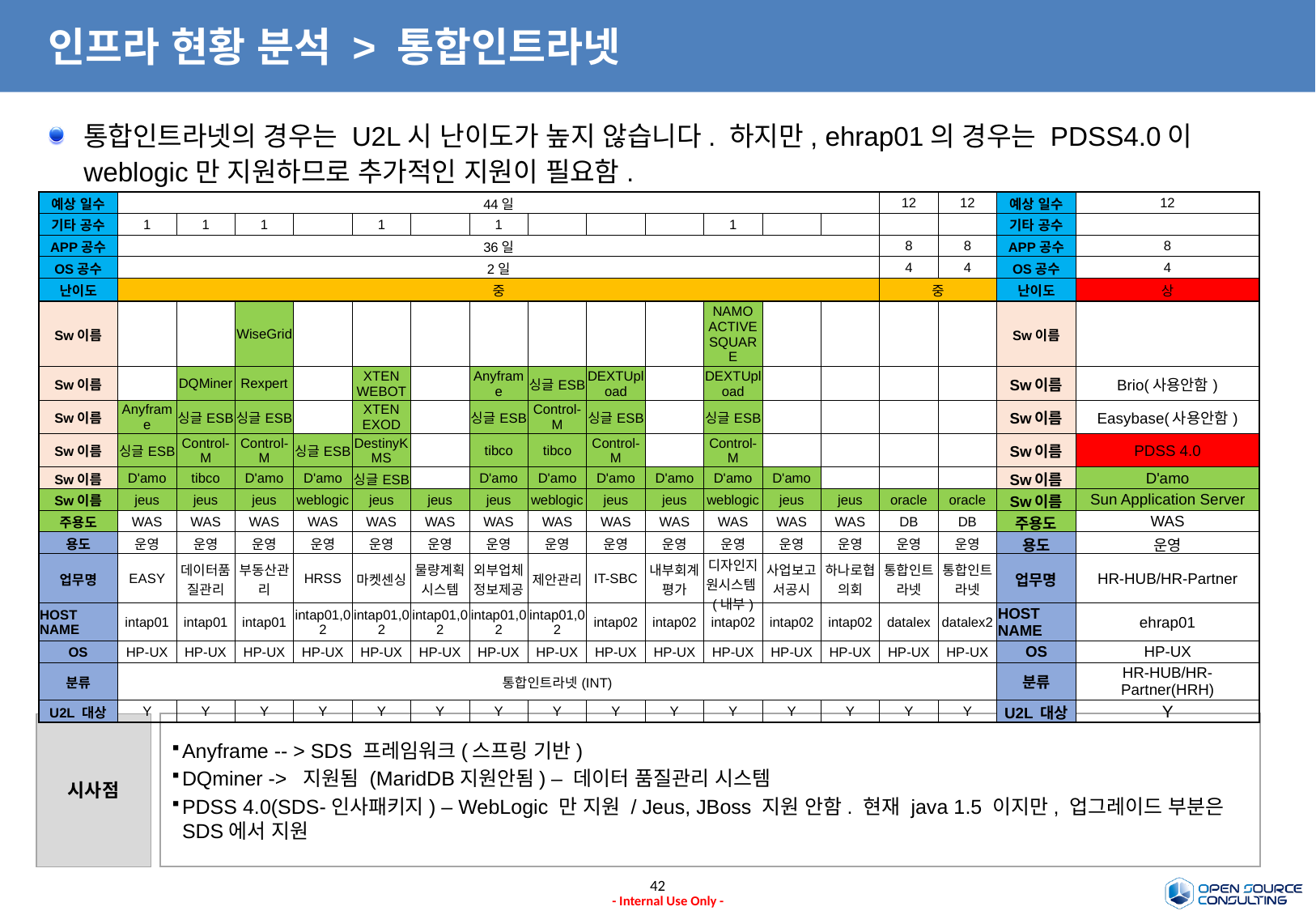

# 인프라 현황 분석 > 통합인트라넷
통합인트라넷의 경우는 U2L시 난이도가 높지 않습니다. 하지만, ehrap01의 경우는 PDSS4.0이 weblogic만 지원하므로 추가적인 지원이 필요함.

| 예상 일수 | 44일 |  |  |  |  |  |  |  |  |  |  |  |  | 12 | 12 | 예상 일수 | 12 |
| --- | --- | --- | --- | --- | --- | --- | --- | --- | --- | --- | --- | --- | --- | --- | --- | --- | --- |
| 기타 공수 | 1 | 1 | 1 |  | 1 |  | 1 |  |  |  | 1 |  |  |  |  | 기타 공수 |  |
| APP공수 | 36일 |  |  |  |  |  |  |  |  |  |  |  |  | 8 | 8 | APP공수 | 8 |
| OS공수 | 2일 |  |  |  |  |  |  |  |  |  |  |  |  | 4 | 4 | OS공수 | 4 |
| 난이도 | 중 |  |  |  |  |  |  |  |  |  |  |  |  | 중 |  | 난이도 | 상 |
| Sw이름 |  |  | WiseGrid |  |  |  |  |  |  |  | NAMO ACTIVE SQUARE |  |  |  |  | Sw이름 |  |
| Sw이름 |  | DQMiner | Rexpert |  | XTEN WEBOT |  | Anyframe | 싱글ESB | DEXTUpload |  | DEXTUpload |  |  |  |  | Sw이름 | Brio(사용안함) |
| Sw이름 | Anyframe | 싱글ESB | 싱글ESB |  | XTEN EXOD |  | 싱글ESB | Control-M | 싱글ESB |  | 싱글ESB |  |  |  |  | Sw이름 | Easybase(사용안함) |
| Sw이름 | 싱글ESB | Control-M | Control-M | 싱글ESB | DestinyKMS |  | tibco | tibco | Control-M |  | Control-M |  |  |  |  | Sw이름 | PDSS 4.0 |
| Sw이름 | D'amo | tibco | D'amo | D'amo | 싱글ESB |  | D'amo | D'amo | D'amo | D'amo | D'amo | D'amo |  |  |  | Sw이름 | D'amo |
| Sw이름 | jeus | jeus | jeus | weblogic | jeus | jeus | jeus | weblogic | jeus | jeus | weblogic | jeus | jeus | oracle | oracle | Sw이름 | Sun Application Server |
| 주용도 | WAS | WAS | WAS | WAS | WAS | WAS | WAS | WAS | WAS | WAS | WAS | WAS | WAS | DB | DB | 주용도 | WAS |
| 용도 | 운영 | 운영 | 운영 | 운영 | 운영 | 운영 | 운영 | 운영 | 운영 | 운영 | 운영 | 운영 | 운영 | 운영 | 운영 | 용도 | 운영 |
| 업무명 | EASY | 데이터품질관리 | 부동산관리 | HRSS | 마켓센싱 | 물량계획시스템 | 외부업체정보제공 | 제안관리 | IT-SBC | 내부회계평가 | 디자인지원시스템(내부) | 사업보고서공시 | 하나로협의회 | 통합인트라넷 | 통합인트라넷 | 업무명 | HR-HUB/HR-Partner |
| HOST NAME | intap01 | intap01 | intap01 | intap01,02 | intap01,02 | intap01,02 | intap01,02 | intap01,02 | intap02 | intap02 | intap02 | intap02 | intap02 | datalex | datalex2 | HOST NAME | ehrap01 |
| OS | HP-UX | HP-UX | HP-UX | HP-UX | HP-UX | HP-UX | HP-UX | HP-UX | HP-UX | HP-UX | HP-UX | HP-UX | HP-UX | HP-UX | HP-UX | OS | HP-UX |
| 분류 | 통합인트라넷(INT) |  |  |  |  |  |  |  |  |  |  |  |  |  |  | 분류 | HR-HUB/HR-Partner(HRH) |
| U2L 대상 | Y | Y | Y | Y | Y | Y | Y | Y | Y | Y | Y | Y | Y | Y | Y | U2L 대상 | Y |
시사점
Anyframe -- > SDS 프레임워크(스프링 기반)
DQminer ->  지원됨 (MaridDB지원안됨) – 데이터 품질관리 시스템
PDSS 4.0(SDS-인사패키지) – WebLogic 만 지원 / Jeus, JBoss 지원 안함. 현재 java 1.5 이지만, 업그레이드 부분은 SDS에서 지원